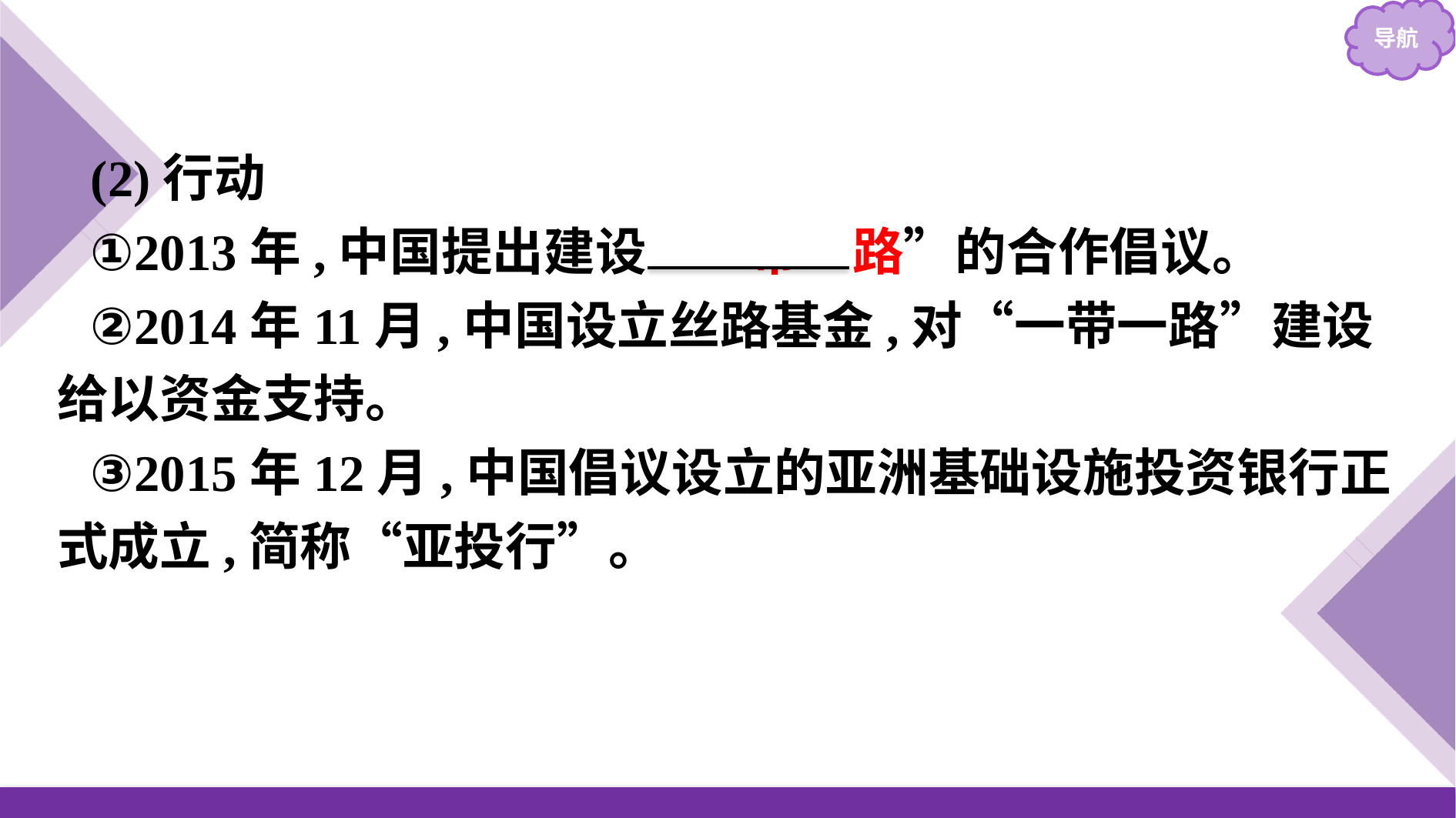

(2)行动
①2013年,中国提出建设“一带一路”的合作倡议。
②2014年11月,中国设立丝路基金,对“一带一路”建设给以资金支持。
③2015年12月,中国倡议设立的亚洲基础设施投资银行正式成立,简称“亚投行”。